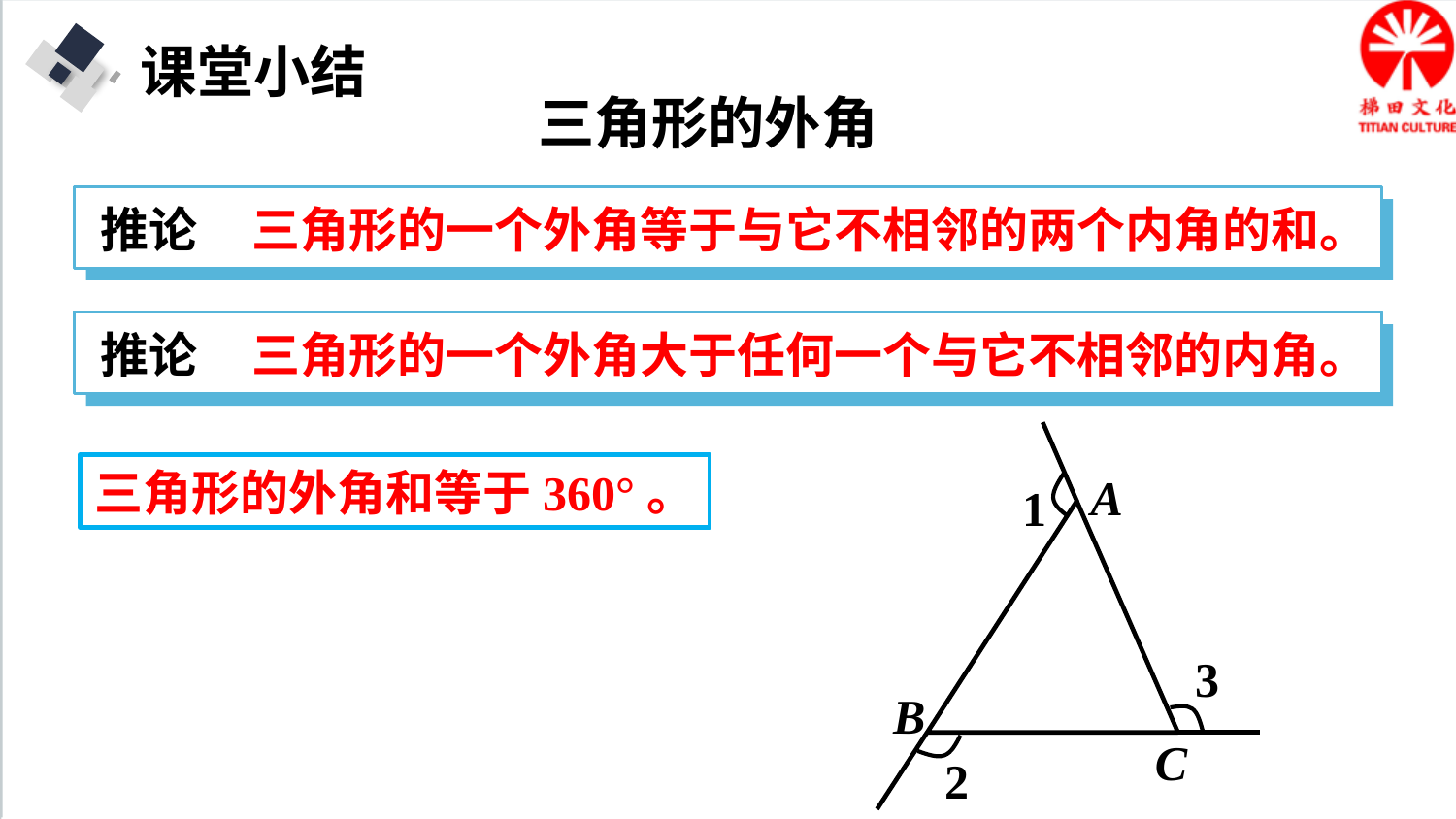

课堂小结
三角形的外角

推论     三角形的一个外角等于与它不相邻的两个内角的和。

推论     三角形的一个外角大于任何一个与它不相邻的内角。
A

B
C
1

3

2
三角形的外角和等于360°。